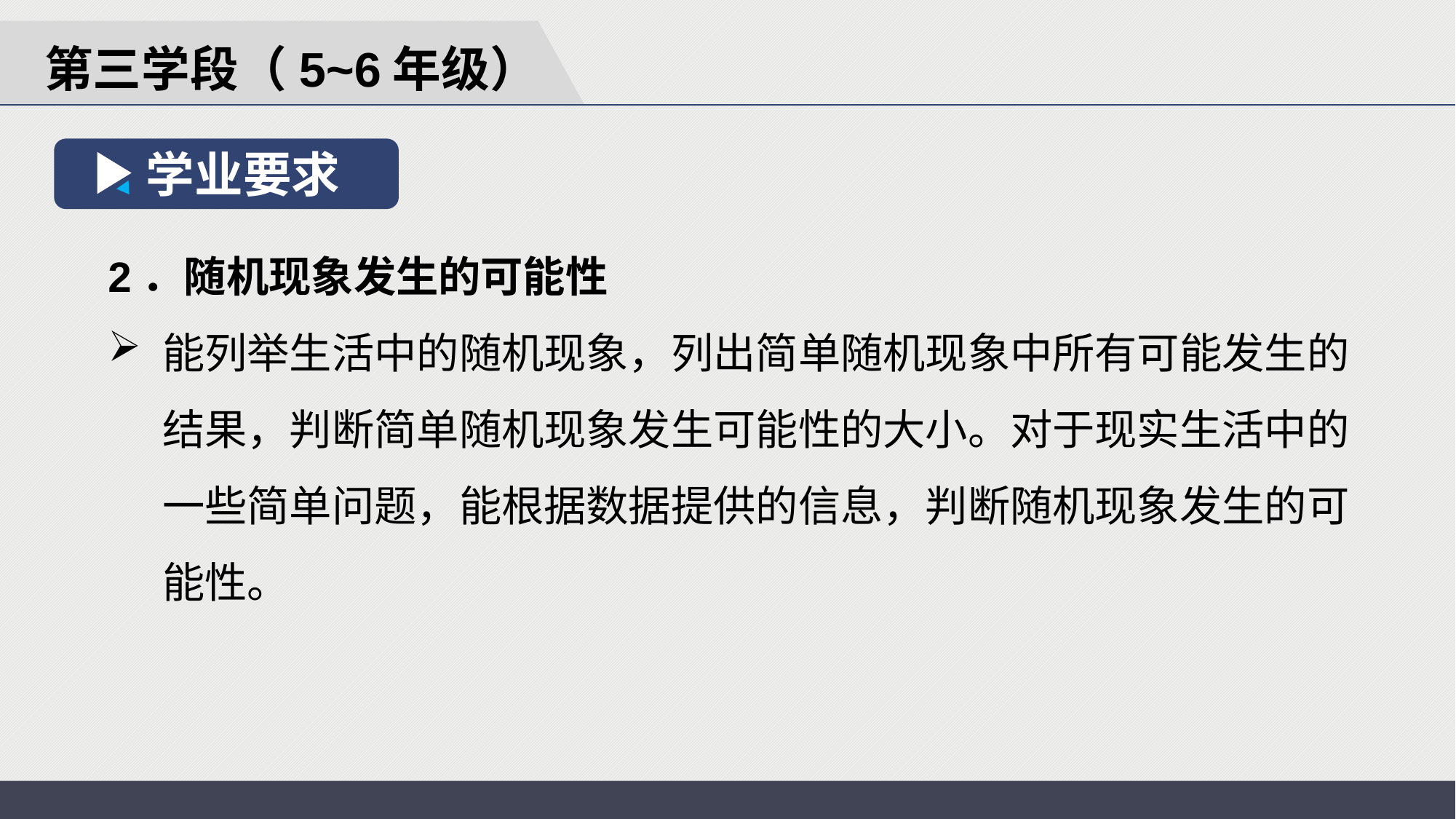

第三学段（5~6年级）
学业要求

2．随机现象发生的可能性
能列举生活中的随机现象，列出简单随机现象中所有可能发生的结果，判断简单随机现象发生可能性的大小。对于现实生活中的一些简单问题，能根据数据提供的信息，判断随机现象发生的可能性。